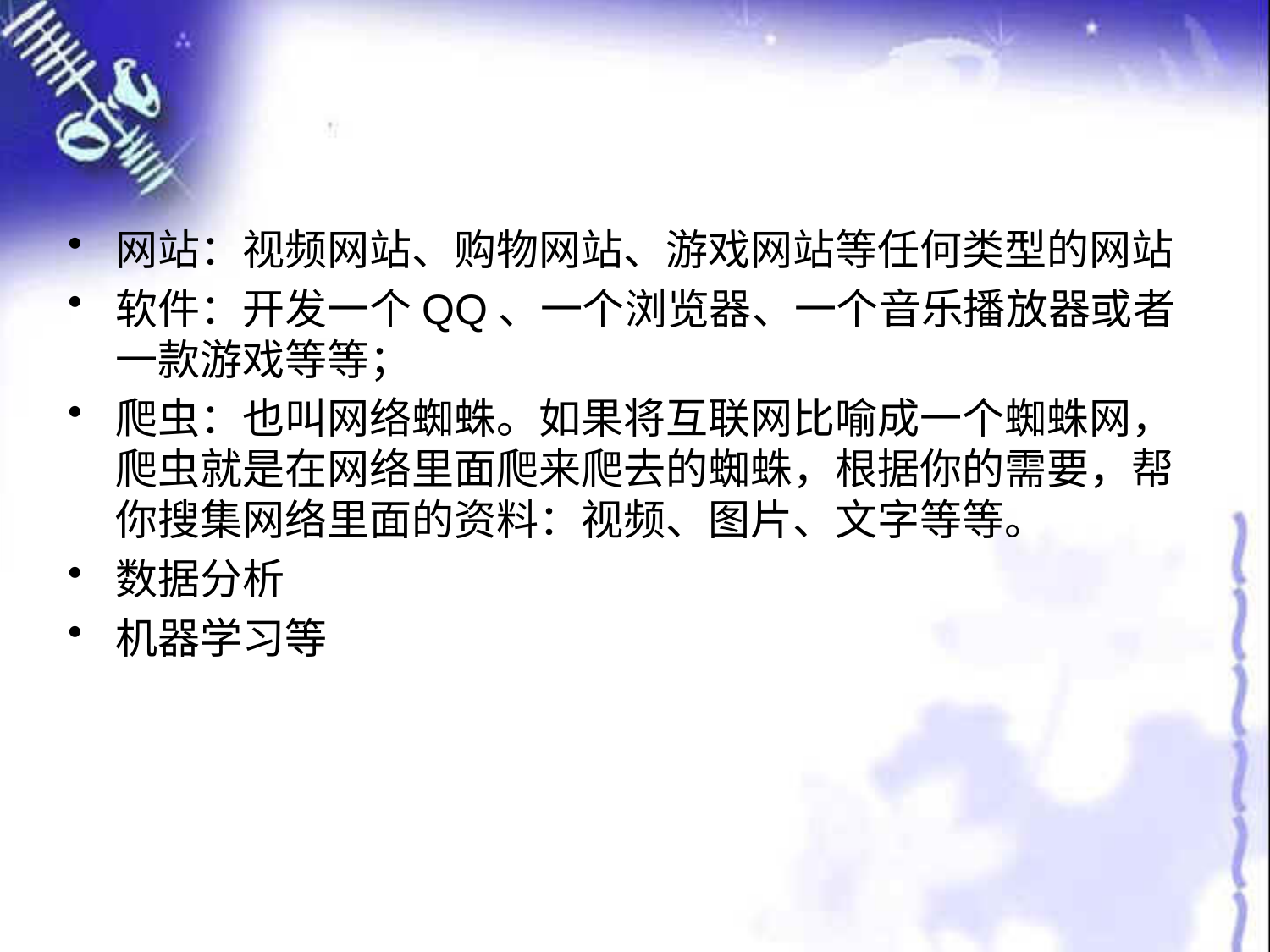

#
网站：视频网站、购物网站、游戏网站等任何类型的网站
软件：开发一个QQ、一个浏览器、一个音乐播放器或者一款游戏等等；
爬虫：也叫网络蜘蛛。如果将互联网比喻成一个蜘蛛网，爬虫就是在网络里面爬来爬去的蜘蛛，根据你的需要，帮你搜集网络里面的资料：视频、图片、文字等等。
数据分析
机器学习等